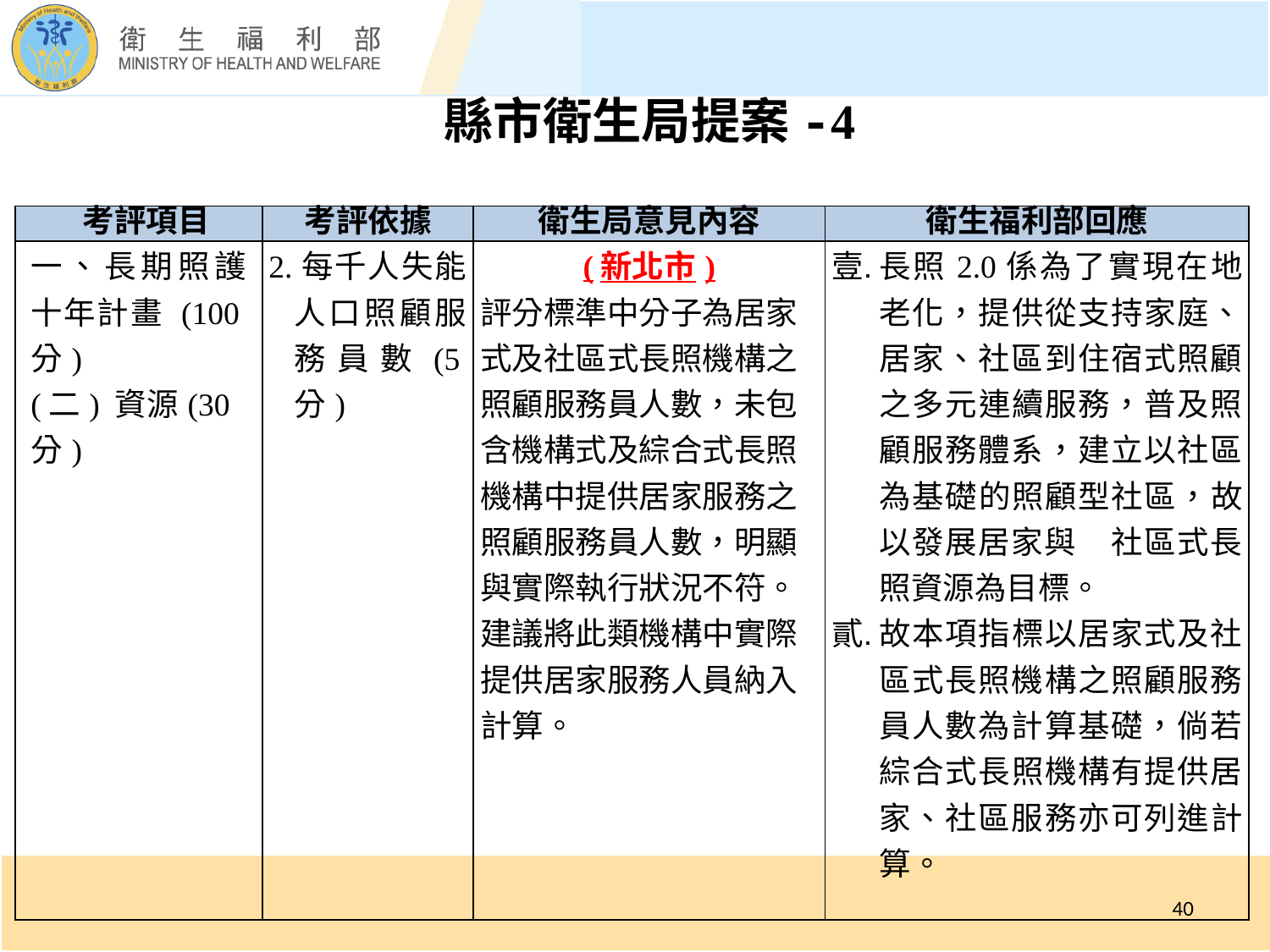

縣市衛生局提案-4
| ­­ 考評項目 | 考評依據 | 衛生局意見內容 | 衛生福利部回應 |
| --- | --- | --- | --- |
| 一、長期照護十年計畫 (100分) (二) 資源(30分) | 2.每千人失能人口照顧服務員數(5分) | (新北市) 評分標準中分子為居家式及社區式長照機構之照顧服務員人數，未包含機構式及綜合式長照機構中提供居家服務之照顧服務員人數，明顯與實際執行狀況不符。建議將此類機構中實際提供居家服務人員納入計算。 | 長照2.0係為了實現在地老化，提供從支持家庭、居家、社區到住宿式照顧之多元連續服務，普及照顧服務體系，建立以社區為基礎的照顧型社區，故以發展居家與 社區式長照資源為目標。 故本項指標以居家式及社區式長照機構之照顧服務員人數為計算基礎，倘若綜合式長照機構有提供居家、社區服務亦可列進計算。 |
40